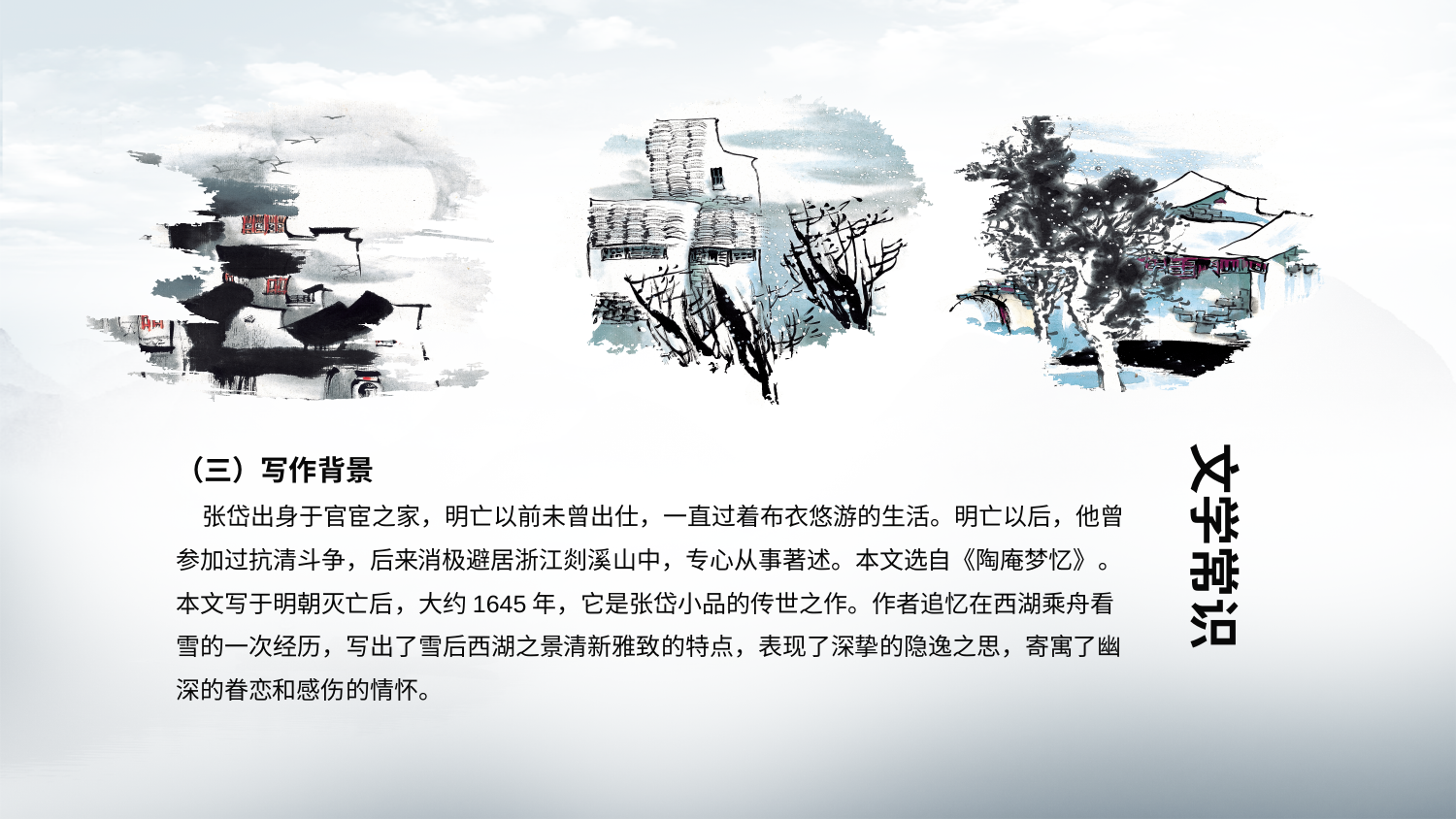

文学常识
（三）写作背景
    张岱出身于官宦之家，明亡以前未曾出仕，一直过着布衣悠游的生活。明亡以后，他曾参加过抗清斗争，后来消极避居浙江剡溪山中，专心从事著述。本文选自《陶庵梦忆》。本文写于明朝灭亡后，大约1645年，它是张岱小品的传世之作。作者追忆在西湖乘舟看雪的一次经历，写出了雪后西湖之景清新雅致的特点，表现了深挚的隐逸之思，寄寓了幽深的眷恋和感伤的情怀。